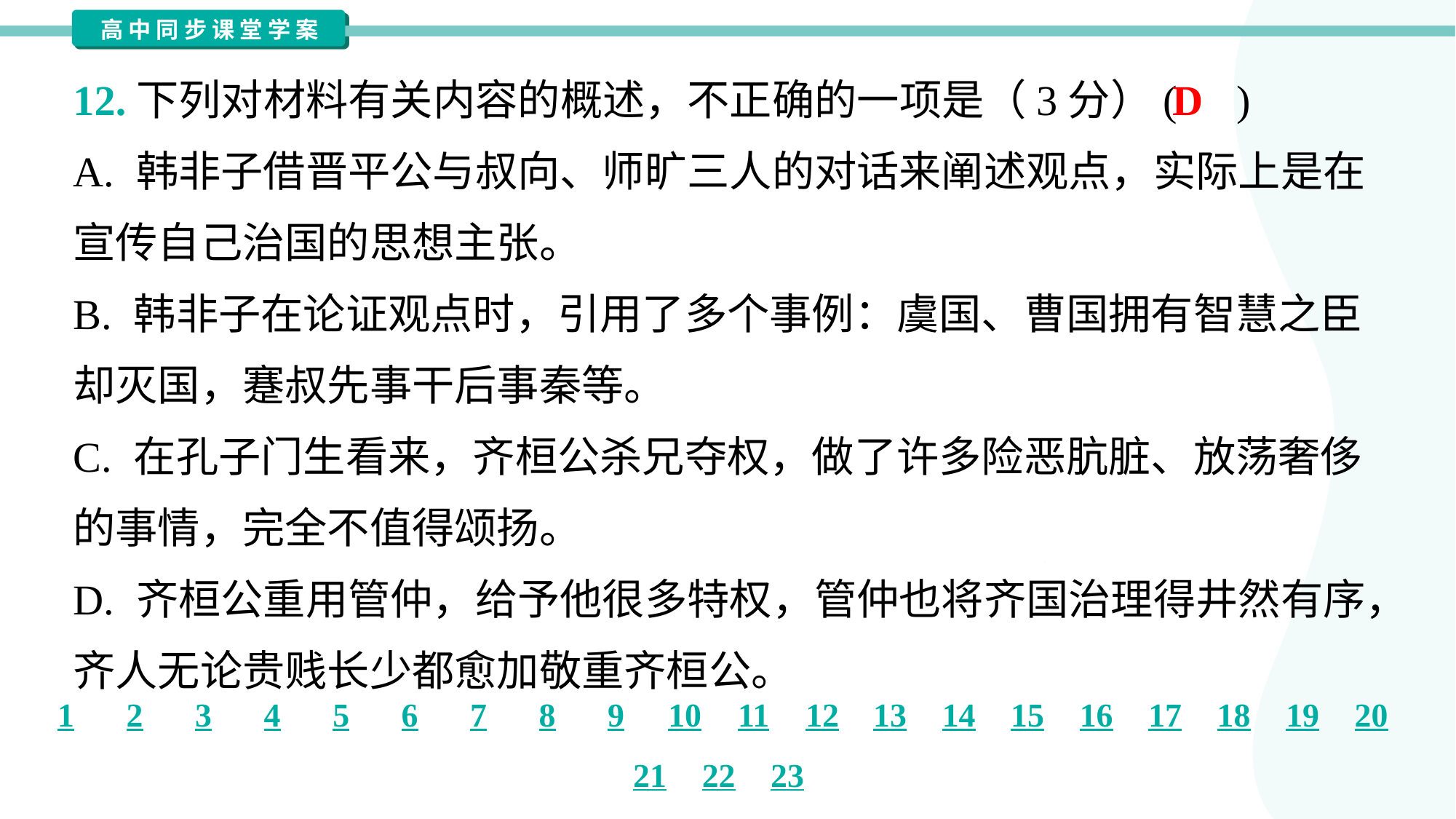

12.下列对材料有关内容的概述，不正确的一项是（3分）(     )
D
A. 韩非子借晋平公与叔向、师旷三人的对话来阐述观点，实际上是在
宣传自己治国的思想主张。
B. 韩非子在论证观点时，引用了多个事例：虞国、曹国拥有智慧之臣
却灭国，蹇叔先事干后事秦等。
C. 在孔子门生看来，齐桓公杀兄夺权，做了许多险恶肮脏、放荡奢侈
的事情，完全不值得颂扬。
D. 齐桓公重用管仲，给予他很多特权，管仲也将齐国治理得井然有序，
齐人无论贵贱长少都愈加敬重齐桓公。